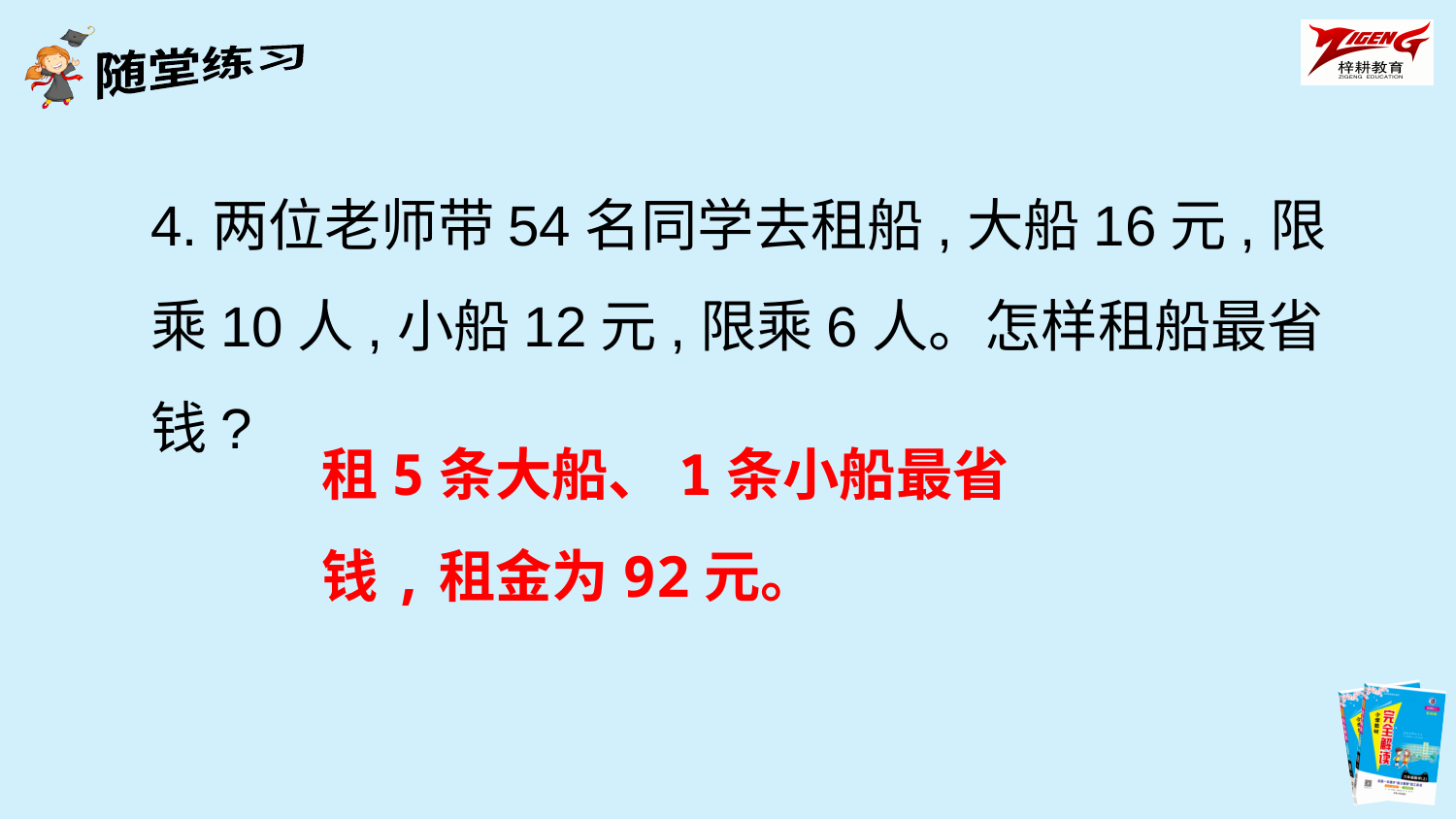

4.两位老师带54名同学去租船,大船16元,限乘10人,小船12元,限乘6人。怎样租船最省钱?
租5条大船、1条小船最省钱,租金为92元。